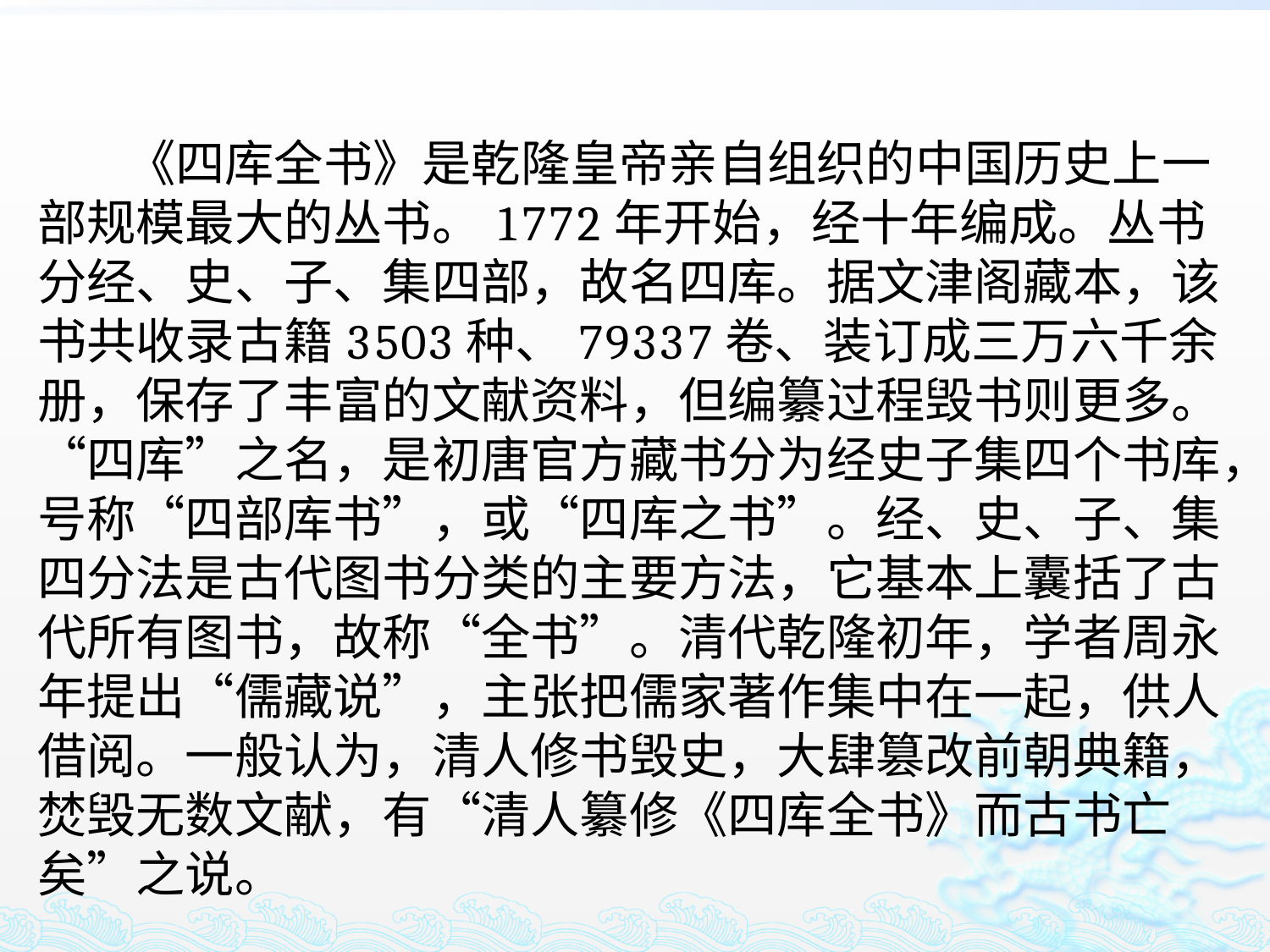

《四库全书》是乾隆皇帝亲自组织的中国历史上一部规模最大的丛书。1772年开始，经十年编成。丛书分经、史、子、集四部，故名四库。据文津阁藏本，该书共收录古籍3503种、79337卷、装订成三万六千余册，保存了丰富的文献资料，但编纂过程毁书则更多。“四库”之名，是初唐官方藏书分为经史子集四个书库，号称“四部库书”，或“四库之书”。经、史、子、集四分法是古代图书分类的主要方法，它基本上囊括了古代所有图书，故称“全书”。清代乾隆初年，学者周永年提出“儒藏说”，主张把儒家著作集中在一起，供人借阅。一般认为，清人修书毁史，大肆篡改前朝典籍，焚毁无数文献，有“清人纂修《四库全书》而古书亡矣”之说。